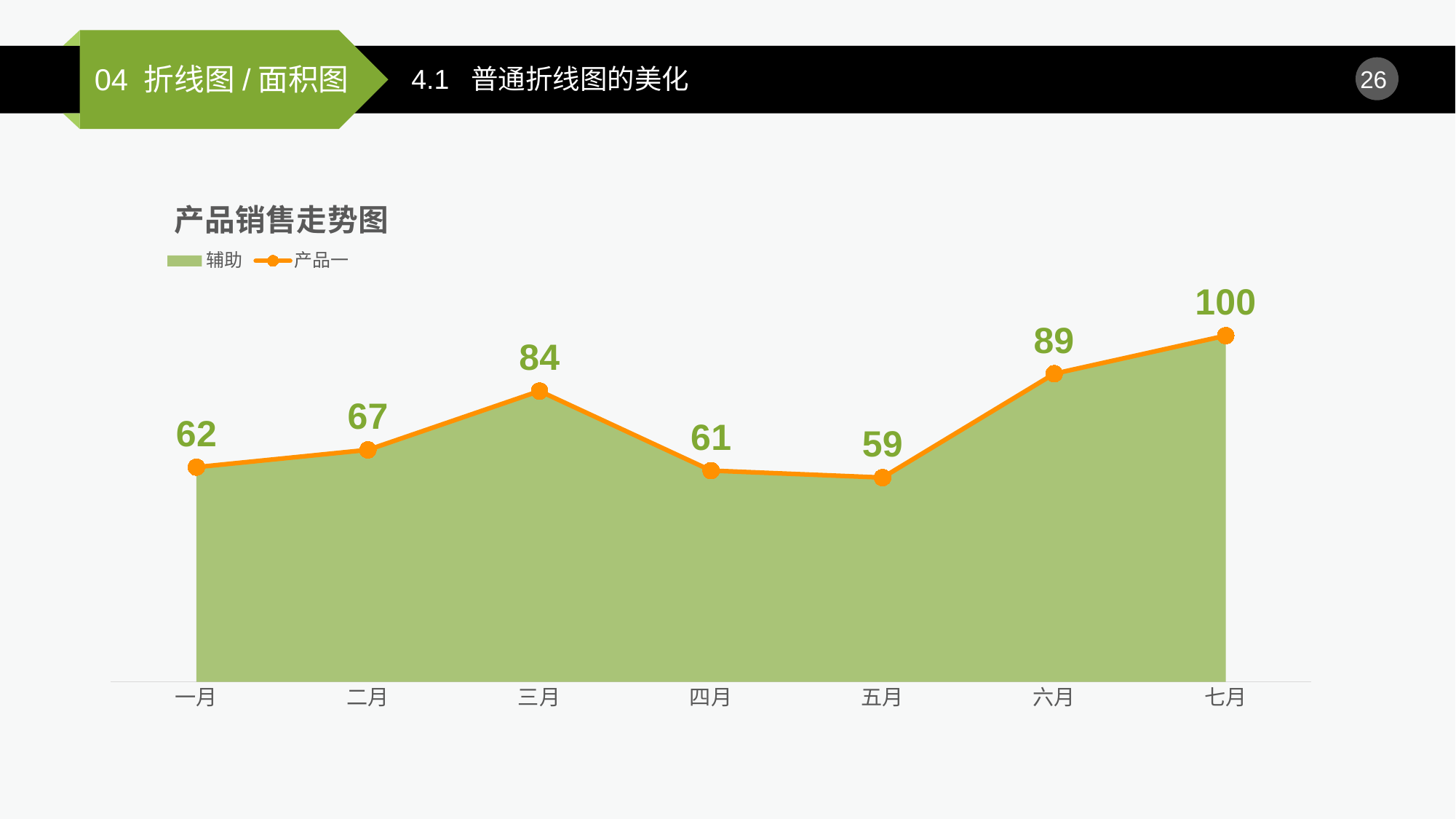

4.1  普通折线图的美化

### Chart: 产品销售走势图

| Category | 辅助 | 产品一 |
|---|---|---|
| 一月 | 62.0 | 62.0 |
| 二月 | 67.0 | 67.0 |
| 三月 | 84.0 | 84.0 |
| 四月 | 61.0 | 61.0 |
| 五月 | 59.0 | 59.0 |
| 六月 | 89.0 | 89.0 |
| 七月 | 100.0 | 100.0 |